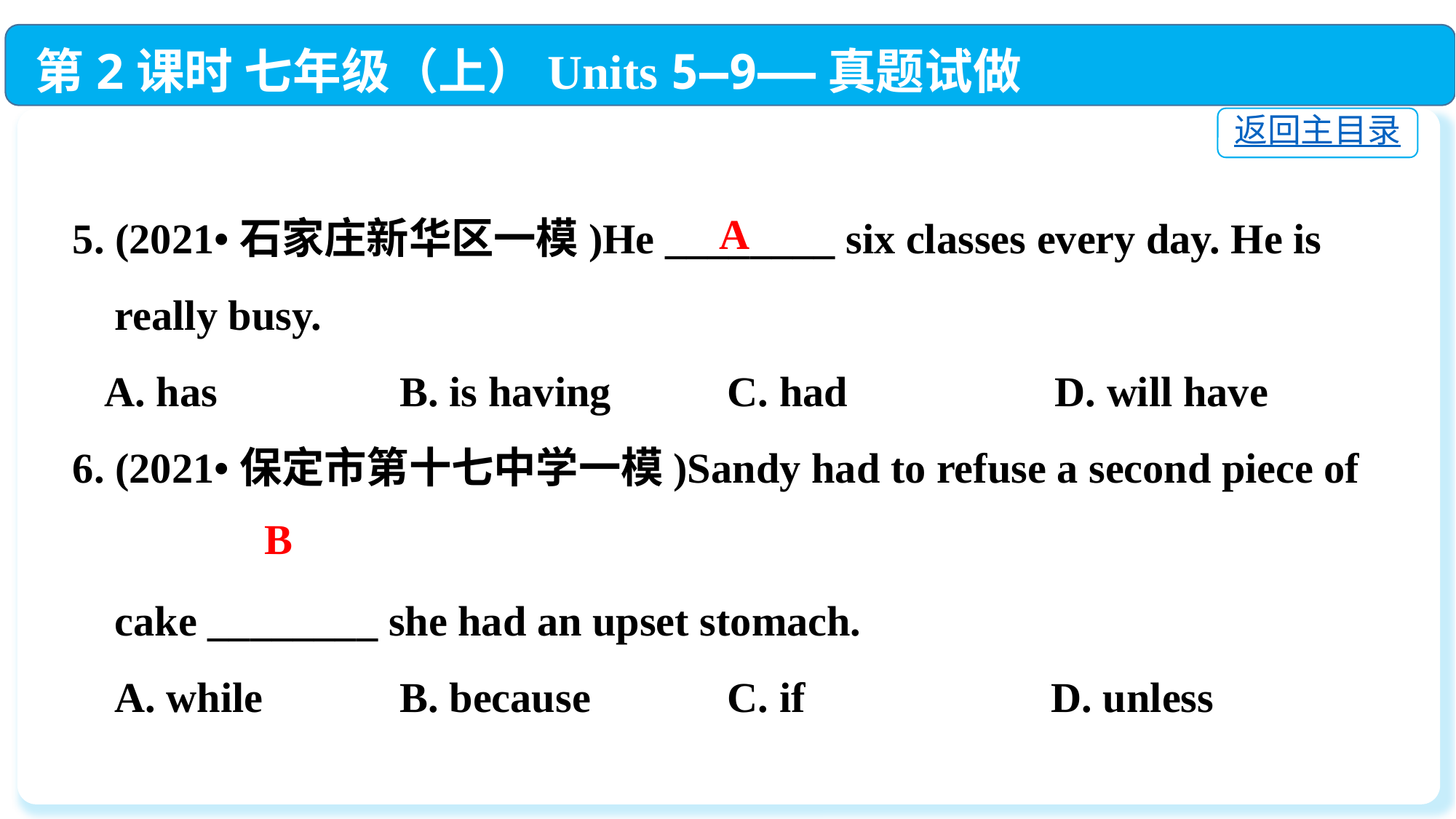

第2课时 七年级（上）Units 5—9——真题试做
返回主目录

5. (2021•石家庄新华区一模)He ________ six classes every day. He is
    really busy.
   A. has		B. is having		C. had		D. will have
6. (2021•保定市第十七中学一模)Sandy had to refuse a second piece of
    cake ________ she had an upset stomach.
    A. while		B. because		C. if		          D. unless
A
B